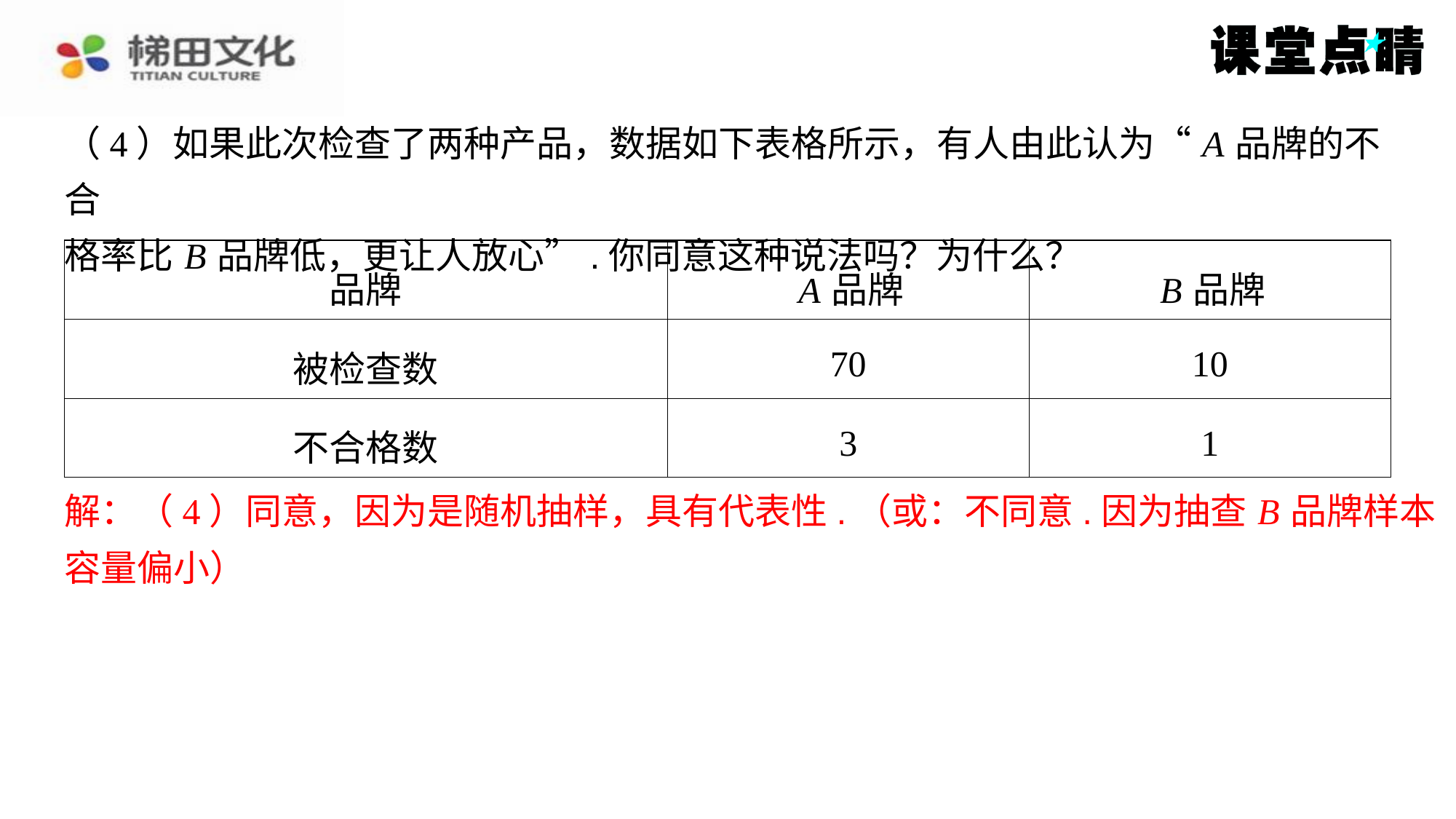

（4）如果此次检查了两种产品，数据如下表格所示，有人由此认为“ A 品牌的不合
格率比 B 品牌低，更让人放心”.你同意这种说法吗？为什么？
| 品牌 | A 品牌 | B 品牌 |
| --- | --- | --- |
| 被检查数 | 70 | 10 |
| 不合格数 | 3 | 1 |
解：（4）同意，因为是随机抽样，具有代表性.（或：不同意.因为抽查 B 品牌样本
解：（4）同意，因为是随机抽样，具有代表性.（或：不同意.因为抽查 B 品牌样本
容量偏小）
容量偏小）